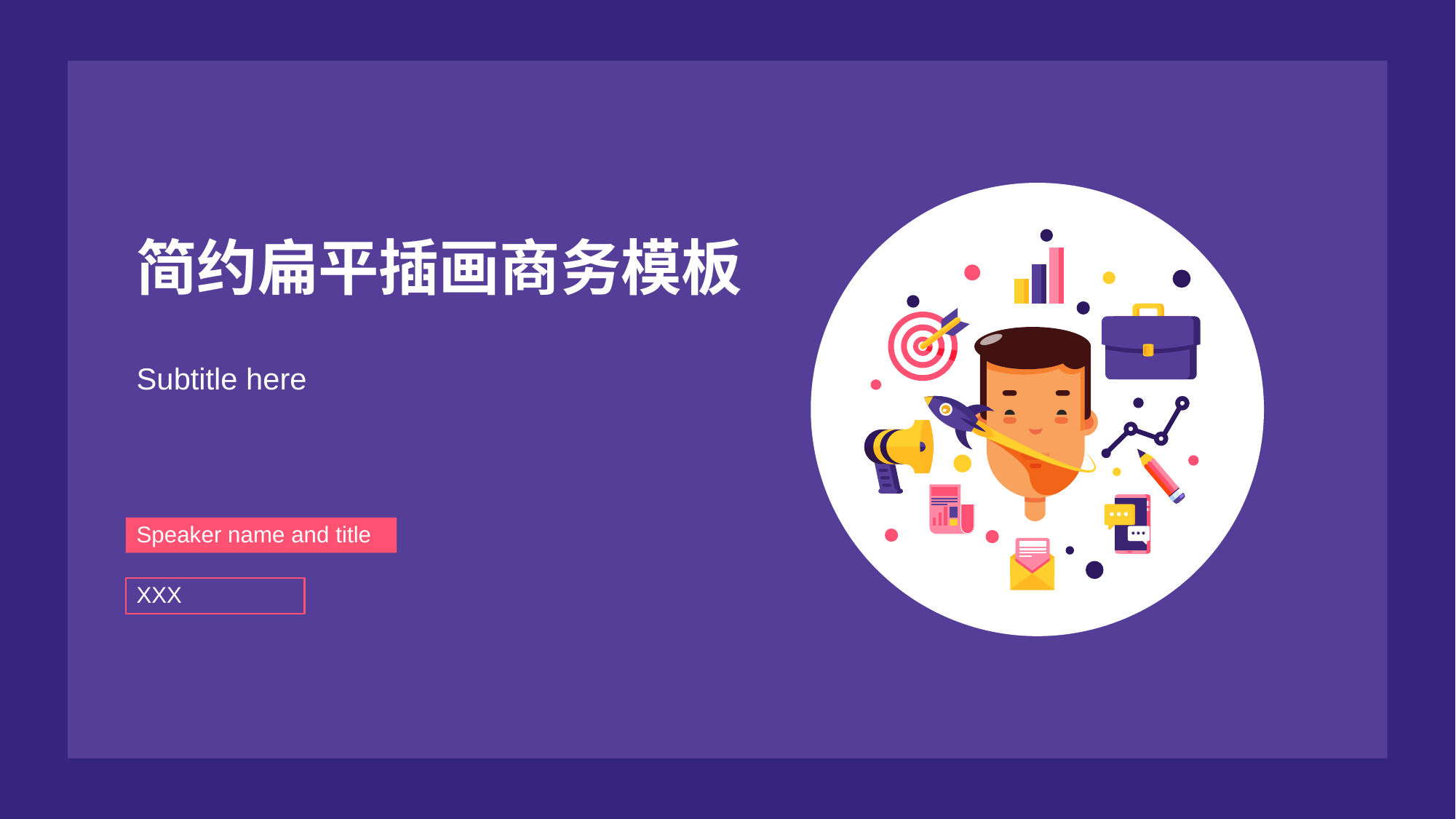

# 简约扁平插画商务模板
Subtitle here
Speaker name and title
XXX